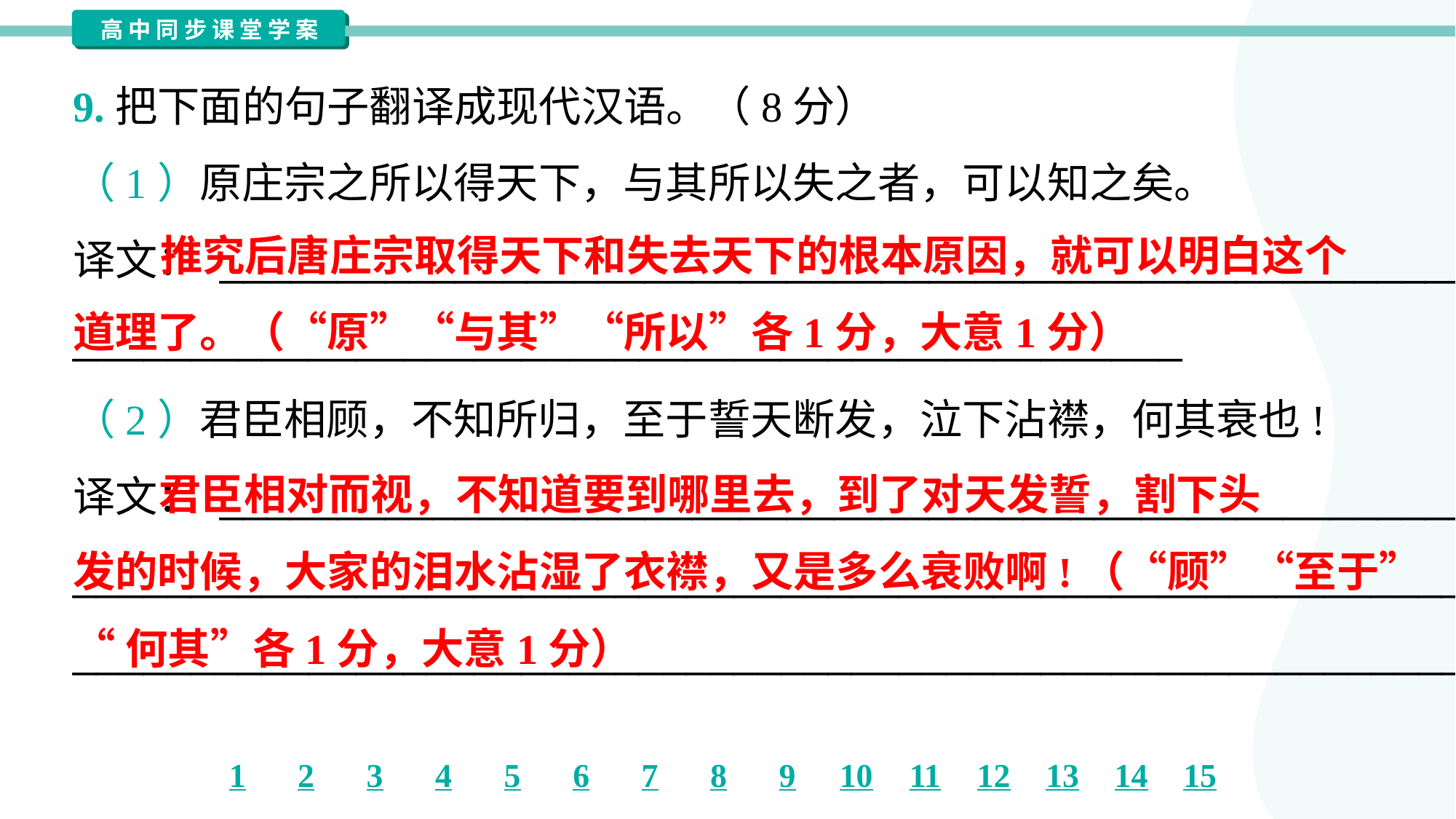

9.把下面的句子翻译成现代汉语。（8分）
（1）原庄宗之所以得天下，与其所以失之者，可以知之矣。
译文： ______________________________________________________
_______________________________________________
        推究后唐庄宗取得天下和失去天下的根本原因，就可以明白这个道理了。（“原”“与其”“所以”各1分，大意1分）
（2）君臣相顾，不知所归，至于誓天断发，泣下沾襟，何其衰也!
译文： ______________________________________________________
_____________________________________________________________
_____________________________________________________________
        君臣相对而视，不知道要到哪里去，到了对天发誓，割下头
发的时候，大家的泪水沾湿了衣襟，又是多么衰败啊!（“顾”“至于”
“何其”各1分，大意1分）